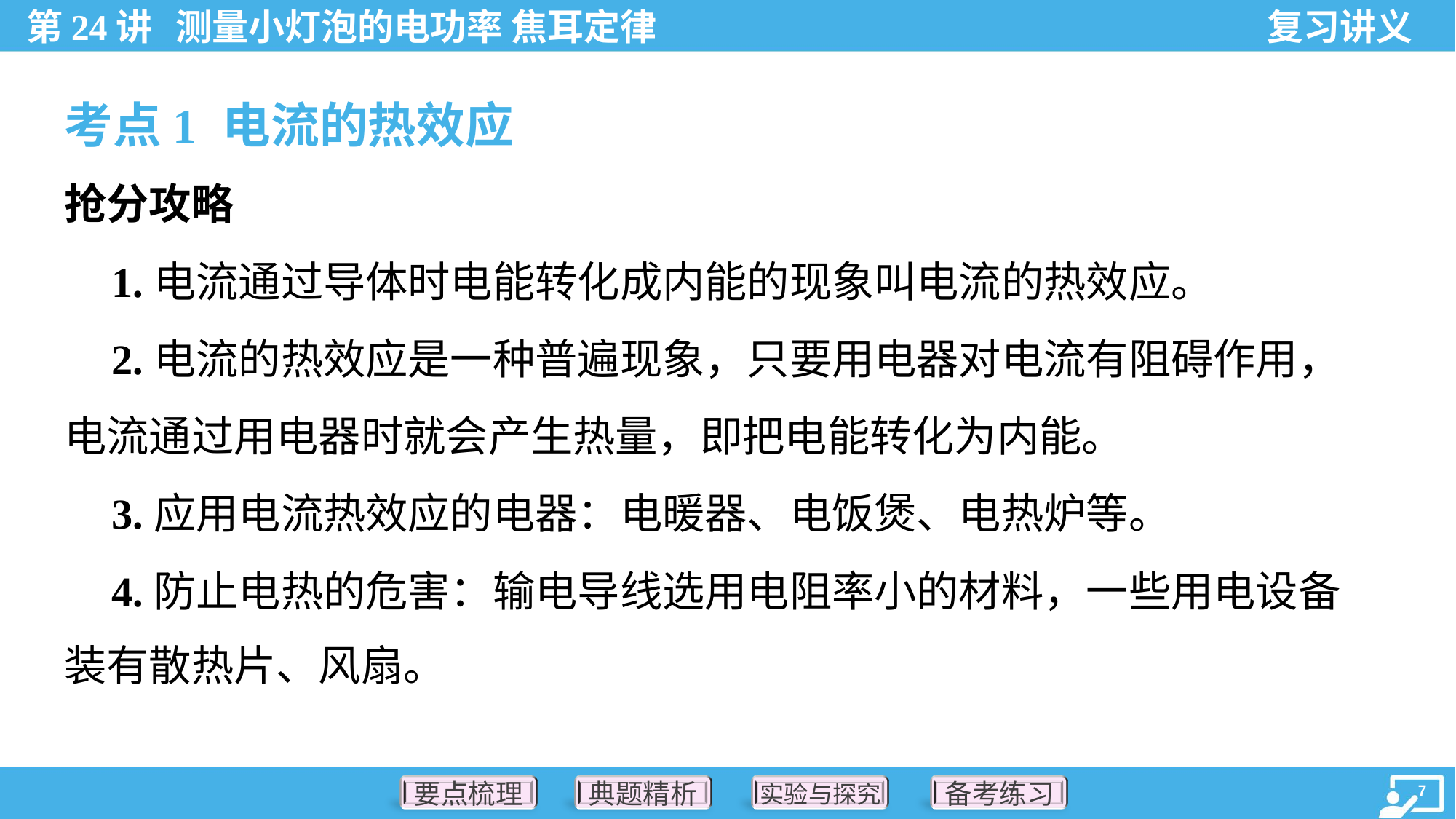

考点1 电流的热效应
抢分攻略
    1.电流通过导体时电能转化成内能的现象叫电流的热效应。
    2.电流的热效应是一种普遍现象，只要用电器对电流有阻碍作用，
电流通过用电器时就会产生热量，即把电能转化为内能。
    3.应用电流热效应的电器：电暖器、电饭煲、电热炉等。
    4.防止电热的危害：输电导线选用电阻率小的材料，一些用电设备
装有散热片、风扇。